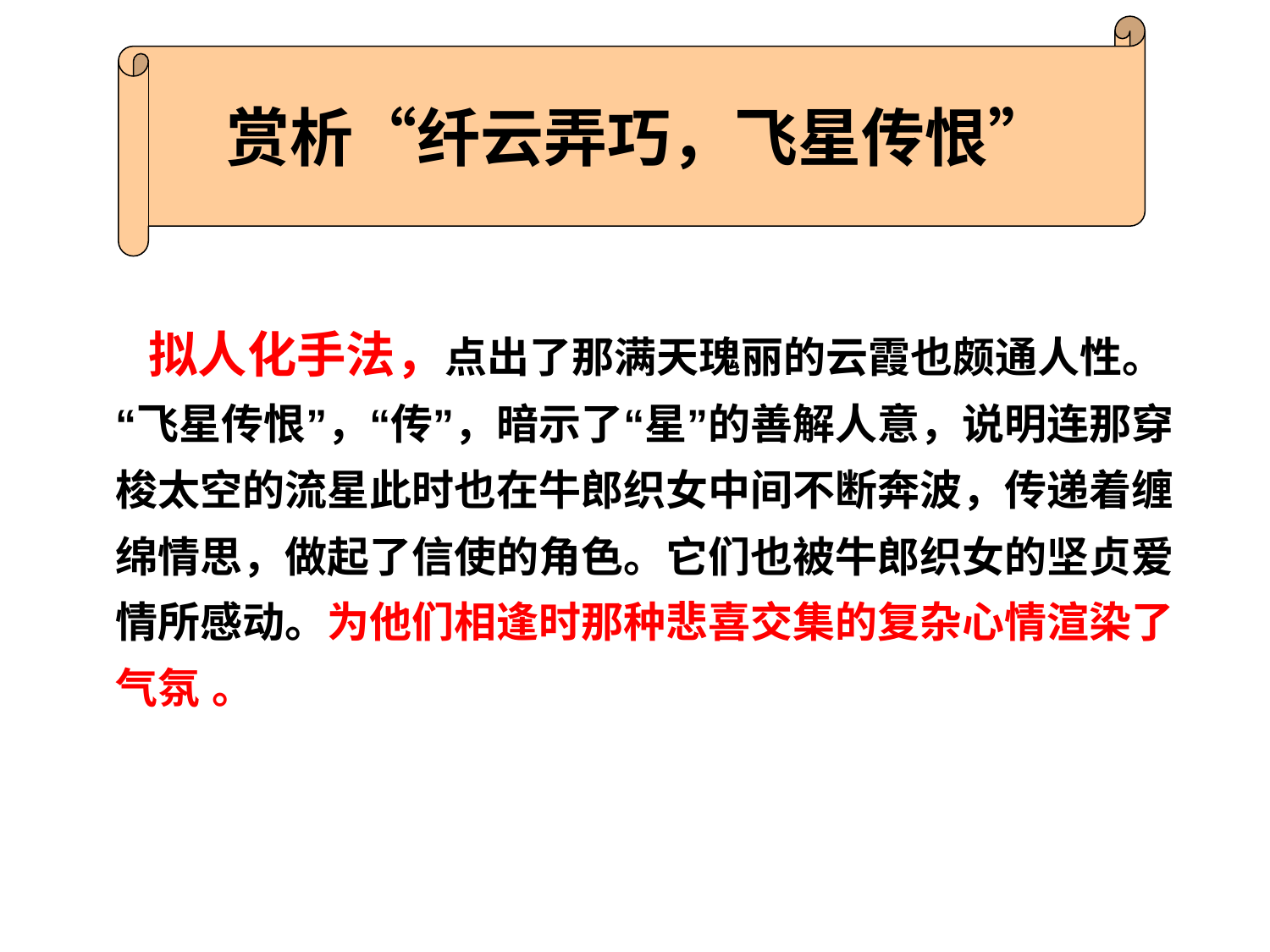

赏析“纤云弄巧，飞星传恨”
      拟人化手法，点出了那满天瑰丽的云霞也颇通人性。“飞星传恨”，“传”，暗示了“星”的善解人意，说明连那穿梭太空的流星此时也在牛郎织女中间不断奔波，传递着缠绵情思，做起了信使的角色。它们也被牛郎织女的坚贞爱情所感动。为他们相逢时那种悲喜交集的复杂心情渲染了气氛 。